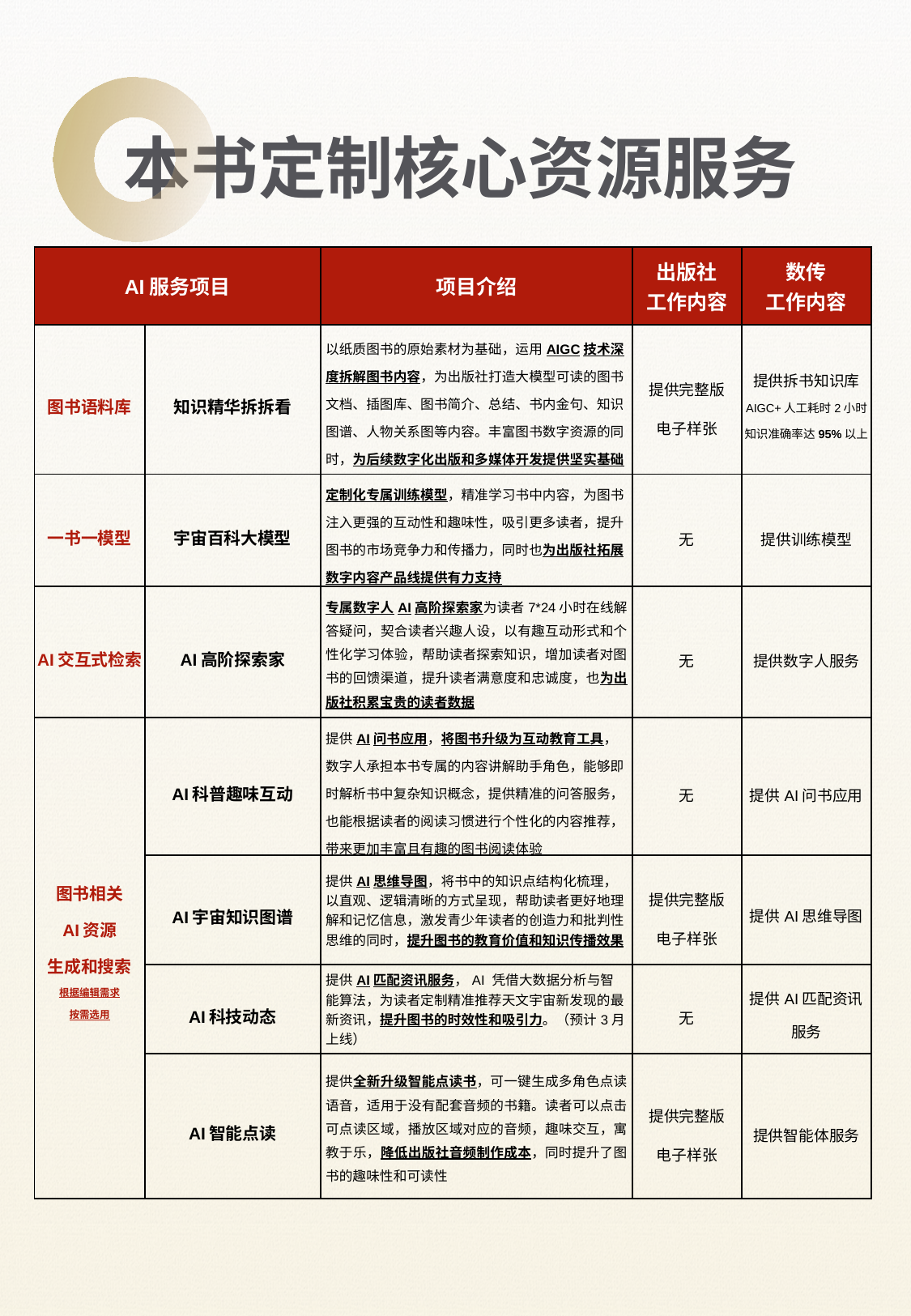

本书定制核心资源服务
| AI服务项目 |  | 项目介绍 | 出版社 工作内容 | 数传 工作内容 |
| --- | --- | --- | --- | --- |
| 图书语料库 | 知识精华拆拆看 | 以纸质图书的原始素材为基础，运用AIGC技术深度拆解图书内容，为出版社打造大模型可读的图书文档、插图库、图书简介、总结、书内金句、知识图谱、人物关系图等内容。丰富图书数字资源的同时，为后续数字化出版和多媒体开发提供坚实基础 | 提供完整版 电子样张 | 提供拆书知识库 AIGC+人工耗时2小时 知识准确率达95%以上 |
| 一书一模型 | 宇宙百科大模型 | 定制化专属训练模型，精准学习书中内容，为图书注入更强的互动性和趣味性，吸引更多读者，提升图书的市场竞争力和传播力，同时也为出版社拓展数字内容产品线提供有力支持 | 无 | 提供训练模型 |
| AI交互式检索 | AI高阶探索家 | 专属数字人AI高阶探索家为读者7\*24小时在线解答疑问，契合读者兴趣人设，以有趣互动形式和个性化学习体验，帮助读者探索知识，增加读者对图书的回馈渠道，提升读者满意度和忠诚度，也为出版社积累宝贵的读者数据 | 无 | 提供数字人服务 |
| 图书相关 AI资源 生成和搜索 根据编辑需求 按需选用 | AI科普趣味互动 | 提供AI问书应用，将图书升级为互动教育工具，数字人承担本书专属的内容讲解助手角色，能够即时解析书中复杂知识概念，提供精准的问答服务，也能根据读者的阅读习惯进行个性化的内容推荐，带来更加丰富且有趣的图书阅读体验 | 无 | 提供AI问书应用 |
|  | AI宇宙知识图谱 | 提供AI思维导图，将书中的知识点结构化梳理，以直观、逻辑清晰的方式呈现，帮助读者更好地理解和记忆信息，激发青少年读者的创造力和批判性思维的同时，提升图书的教育价值和知识传播效果 | 提供完整版 电子样张 | 提供AI思维导图 |
|  | AI科技动态 | 提供AI匹配资讯服务，AI 凭借大数据分析与智能算法，为读者定制精准推荐天文宇宙新发现的最新资讯，提升图书的时效性和吸引力。（预计3月上线） | 无 | 提供AI匹配资讯 服务 |
|  | AI智能点读 | 提供全新升级智能点读书，可一键生成多角色点读语音，适用于没有配套音频的书籍。读者可以点击可点读区域，播放区域对应的音频，趣味交互，寓教于乐，降低出版社音频制作成本，同时提升了图书的趣味性和可读性 | 提供完整版 电子样张 | 提供智能体服务 |